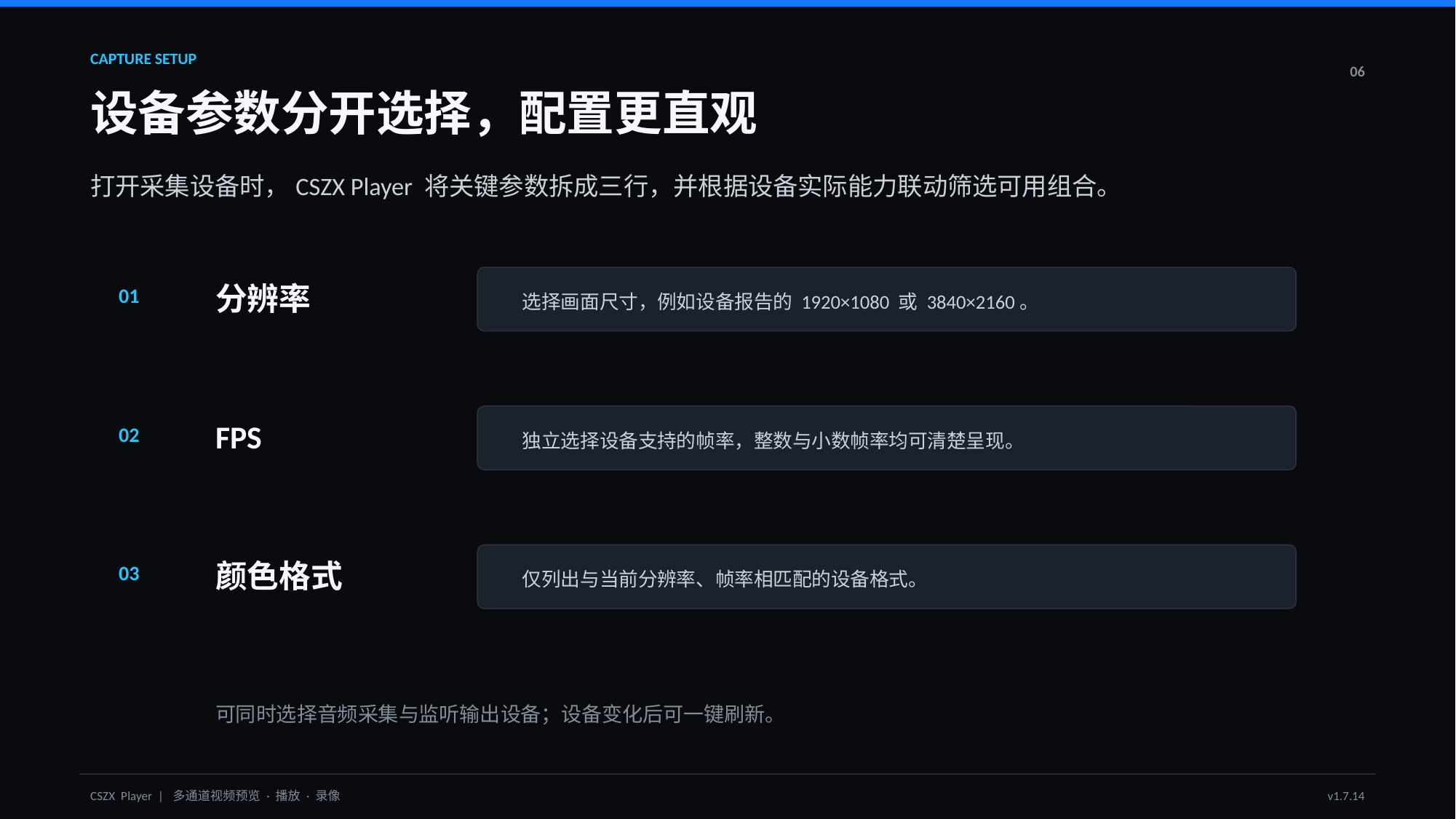

CAPTURE SETUP
06
设备参数分开选择，配置更直观
打开采集设备时，CSZX Player 将关键参数拆成三行，并根据设备实际能力联动筛选可用组合。

分辨率
01
选择画面尺寸，例如设备报告的 1920×1080 或 3840×2160。

FPS
02
独立选择设备支持的帧率，整数与小数帧率均可清楚呈现。

颜色格式
03
仅列出与当前分辨率、帧率相匹配的设备格式。
可同时选择音频采集与监听输出设备；设备变化后可一键刷新。

CSZX  Player  |  多通道视频预览 · 播放 · 录像
v1.7.14